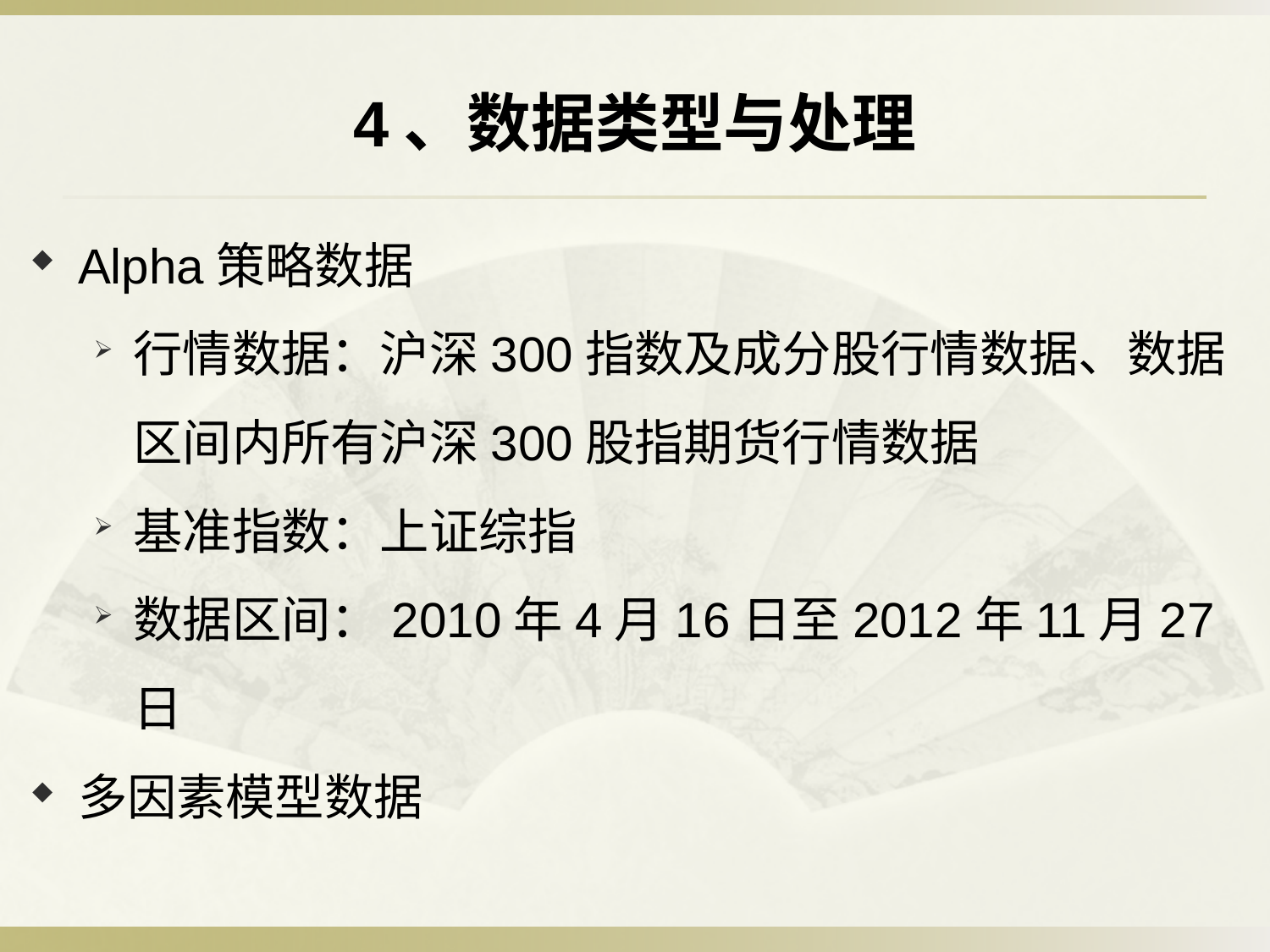

# 4、数据类型与处理
Alpha策略数据
行情数据：沪深300指数及成分股行情数据、数据区间内所有沪深300股指期货行情数据
基准指数：上证综指
数据区间：2010年4月16日至2012年11月27日
多因素模型数据